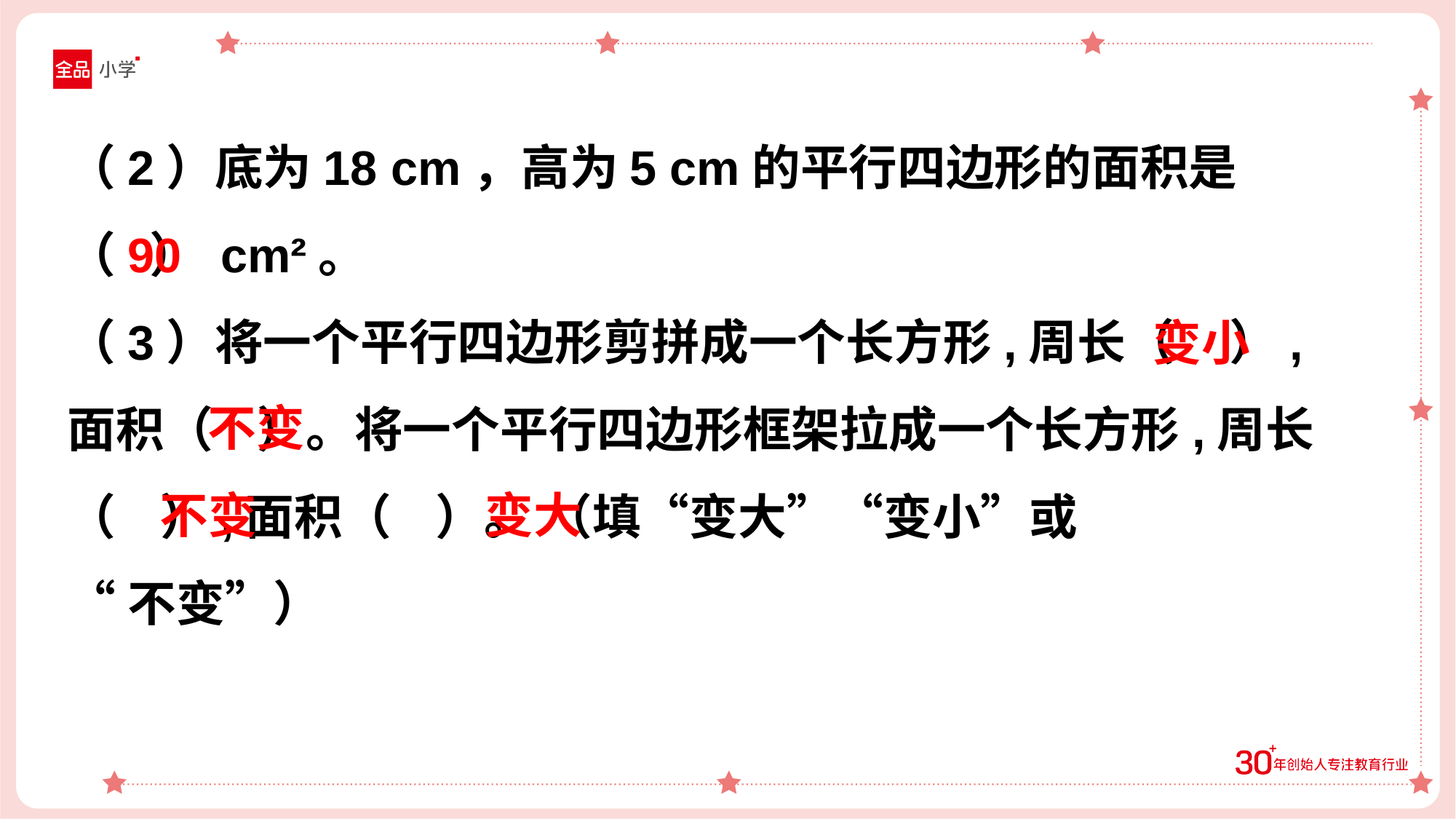

（2）底为18 cm，高为5 cm的平行四边形的面积是
（   ） cm²。
（3）将一个平行四边形剪拼成一个长方形,周长（     ）,面积（    ）。将一个平行四边形框架拉成一个长方形,周长（    ）,面积（    ）。 （填“变大”“变小”或
“不变”）

90
变小
不变
不变
变大